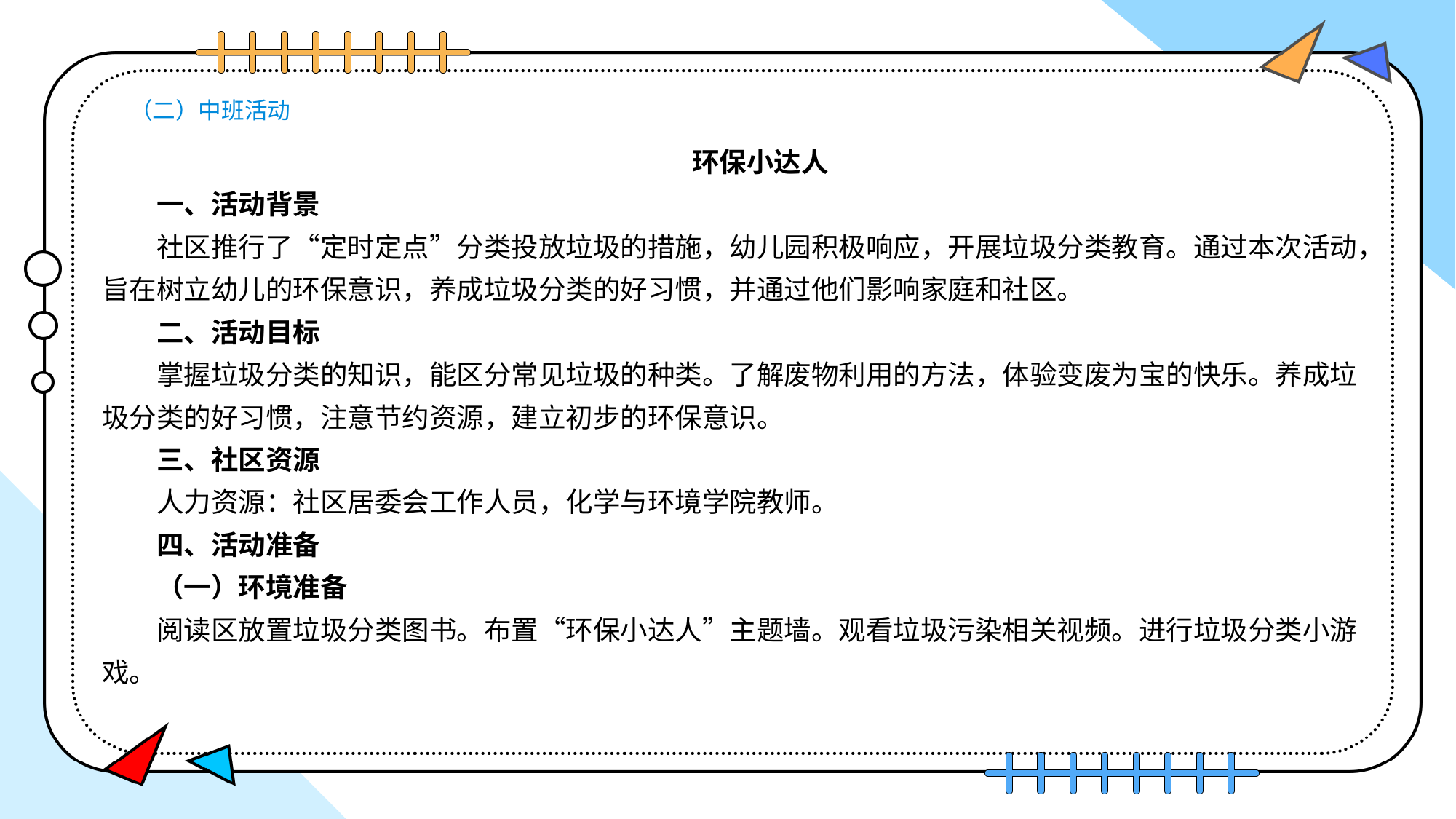

# （二）中班活动
环保小达人
一、活动背景
社区推行了“定时定点”分类投放垃圾的措施，幼儿园积极响应，开展垃圾分类教育。通过本次活动，旨在树立幼儿的环保意识，养成垃圾分类的好习惯，并通过他们影响家庭和社区。
二、活动目标
掌握垃圾分类的知识，能区分常见垃圾的种类。了解废物利用的方法，体验变废为宝的快乐。养成垃圾分类的好习惯，注意节约资源，建立初步的环保意识。
三、社区资源
人力资源：社区居委会工作人员，化学与环境学院教师。
四、活动准备
（一）环境准备
阅读区放置垃圾分类图书。布置“环保小达人”主题墙。观看垃圾污染相关视频。进行垃圾分类小游戏。